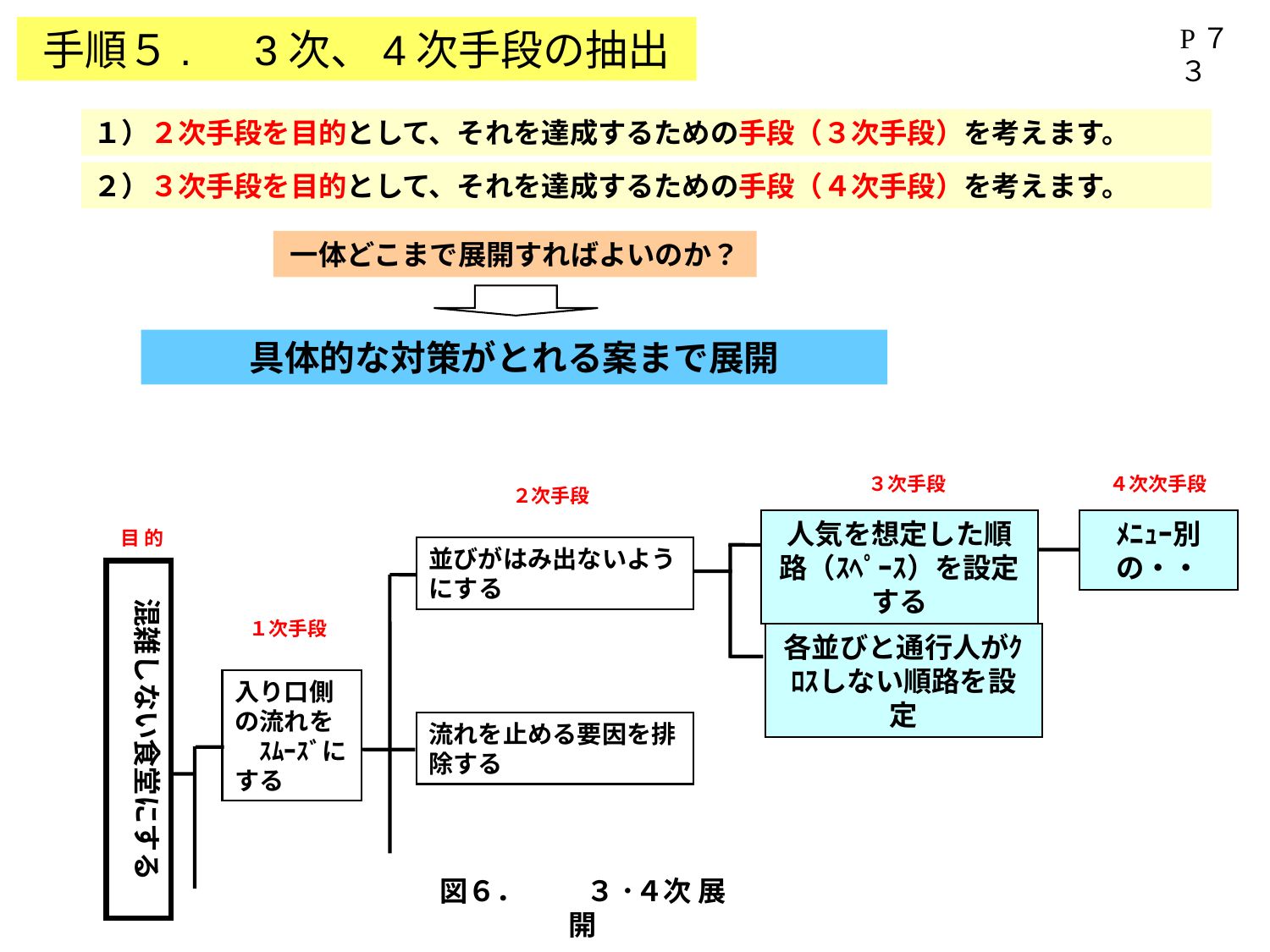

P７３
手順５.　3次、4次手段の抽出
１）２次手段を目的として、それを達成するための手段（３次手段）を考えます。
２）３次手段を目的として、それを達成するための手段（４次手段）を考えます。
一体どこまで展開すればよいのか？

具体的な対策がとれる案まで展開
３次手段
４次次手段
２次手段
人気を想定した順路（ｽﾍﾟｰｽ）を設定する
ﾒﾆｭｰ別の・・

目 的
混雑しない食堂にする
並びがはみ出ないようにする

１次手段
各並びと通行人がｸﾛｽしない順路を設定

入り口側の流れを　ｽﾑｰｽﾞにする
流れを止める要因を排除する

図６．　　 ３ ･４次 展 開